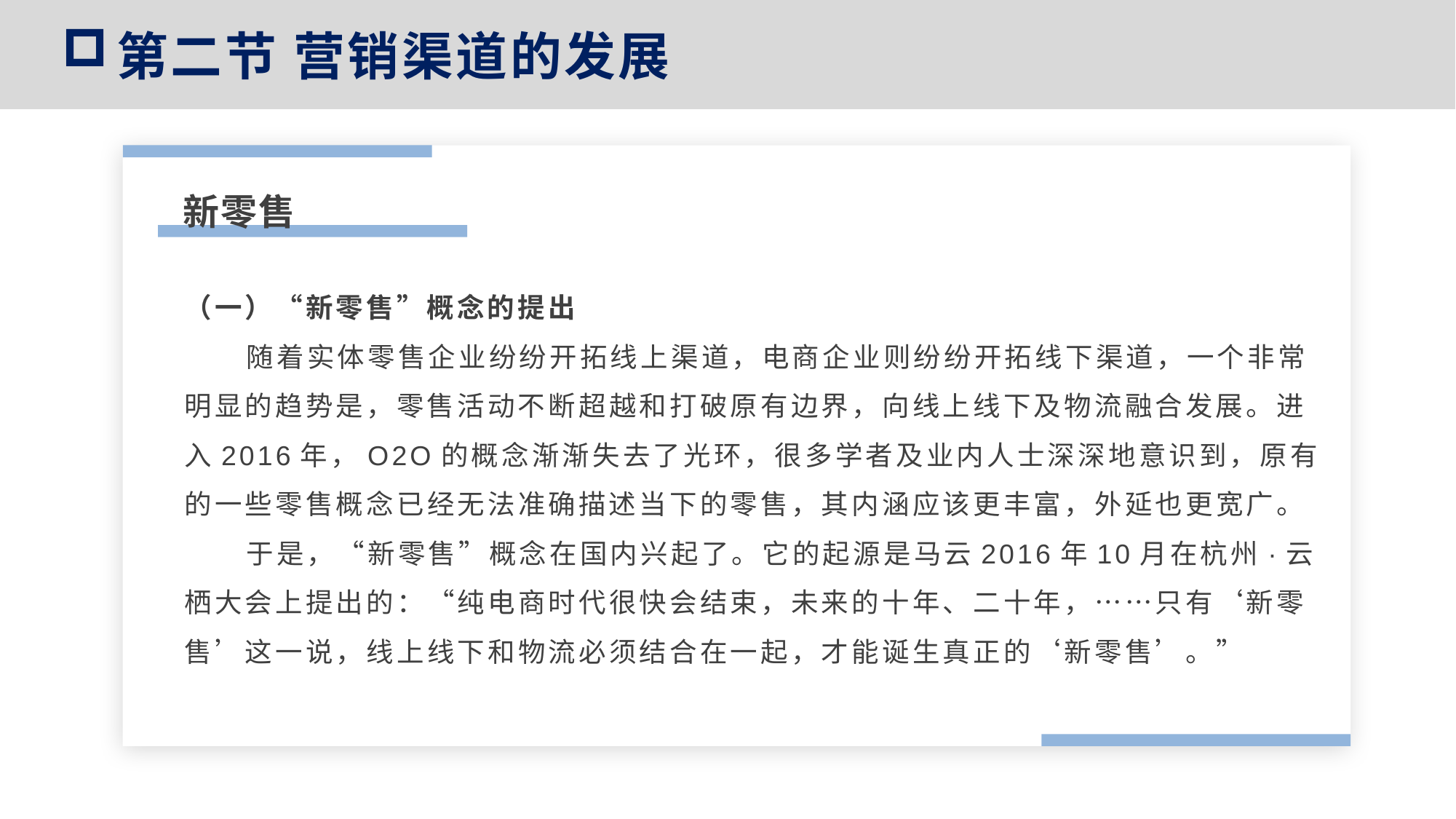

第二节 营销渠道的发展

新零售

（一）“新零售”概念的提出
      随着实体零售企业纷纷开拓线上渠道，电商企业则纷纷开拓线下渠道，一个非常明显的趋势是，零售活动不断超越和打破原有边界，向线上线下及物流融合发展。进入2016年，O2O的概念渐渐失去了光环，很多学者及业内人士深深地意识到，原有的一些零售概念已经无法准确描述当下的零售，其内涵应该更丰富，外延也更宽广。
      于是，“新零售”概念在国内兴起了。它的起源是马云2016年10月在杭州·云栖大会上提出的：“纯电商时代很快会结束，未来的十年、二十年，……只有‘新零售’这一说，线上线下和物流必须结合在一起，才能诞生真正的‘新零售’。”